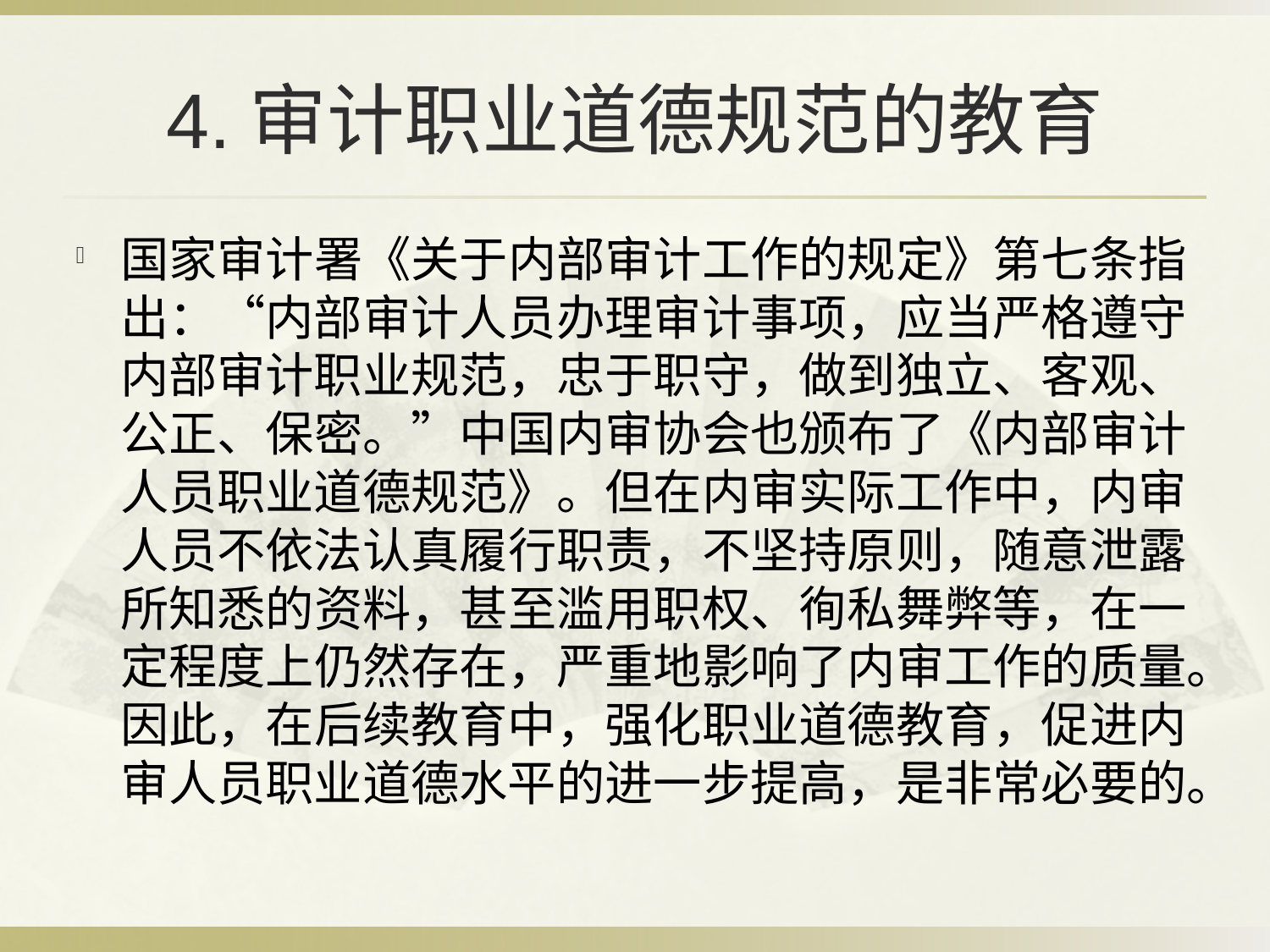

# 4.审计职业道德规范的教育
国家审计署《关于内部审计工作的规定》第七条指出：“内部审计人员办理审计事项，应当严格遵守内部审计职业规范，忠于职守，做到独立、客观、公正、保密。”中国内审协会也颁布了《内部审计人员职业道德规范》。但在内审实际工作中，内审人员不依法认真履行职责，不坚持原则，随意泄露所知悉的资料，甚至滥用职权、徇私舞弊等，在一定程度上仍然存在，严重地影响了内审工作的质量。因此，在后续教育中，强化职业道德教育，促进内审人员职业道德水平的进一步提高，是非常必要的。